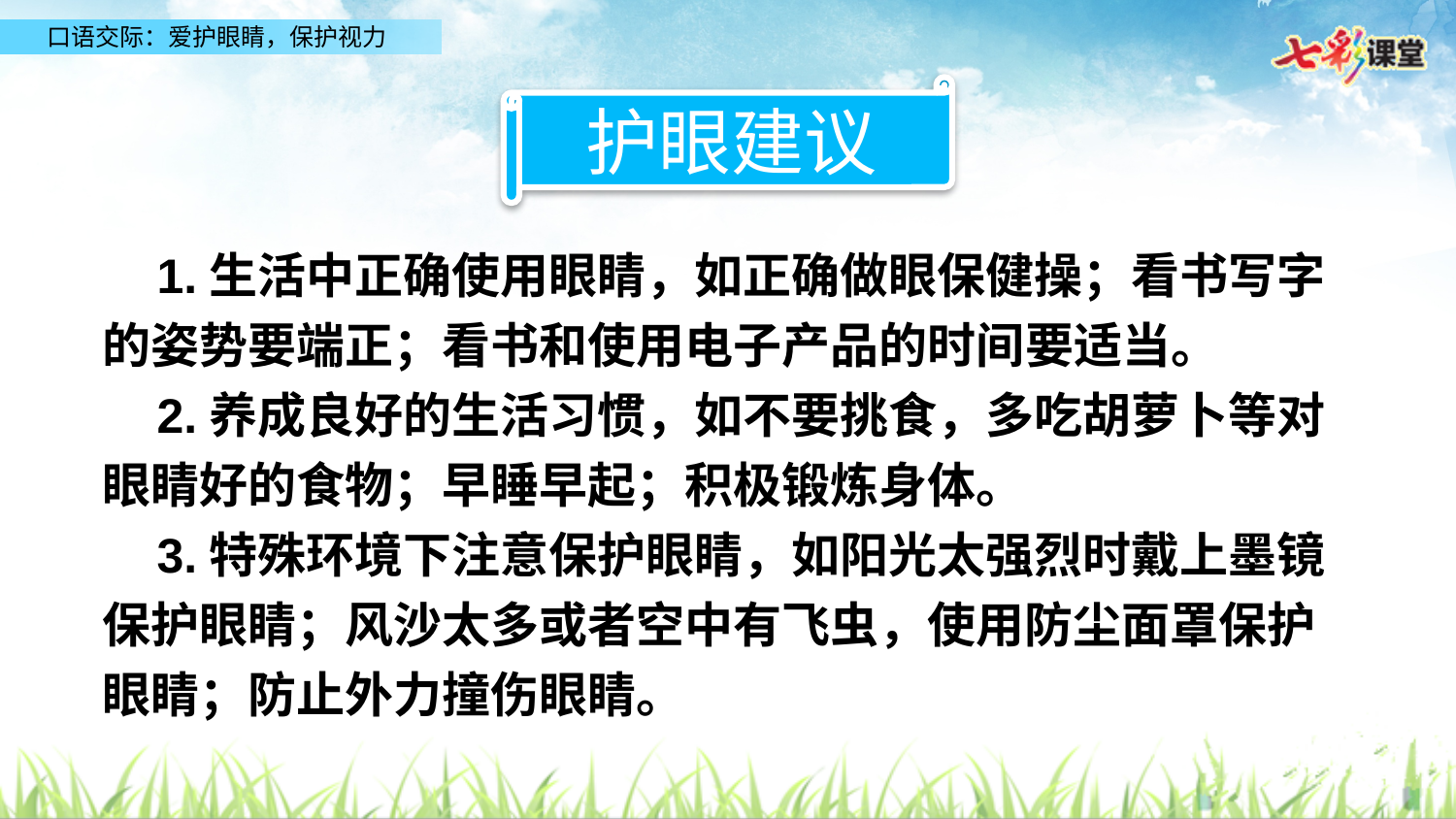

护眼建议
    1.生活中正确使用眼睛，如正确做眼保健操；看书写字的姿势要端正；看书和使用电子产品的时间要适当。
    2.养成良好的生活习惯，如不要挑食，多吃胡萝卜等对眼睛好的食物；早睡早起；积极锻炼身体。
    3.特殊环境下注意保护眼睛，如阳光太强烈时戴上墨镜保护眼睛；风沙太多或者空中有飞虫，使用防尘面罩保护眼睛；防止外力撞伤眼睛。